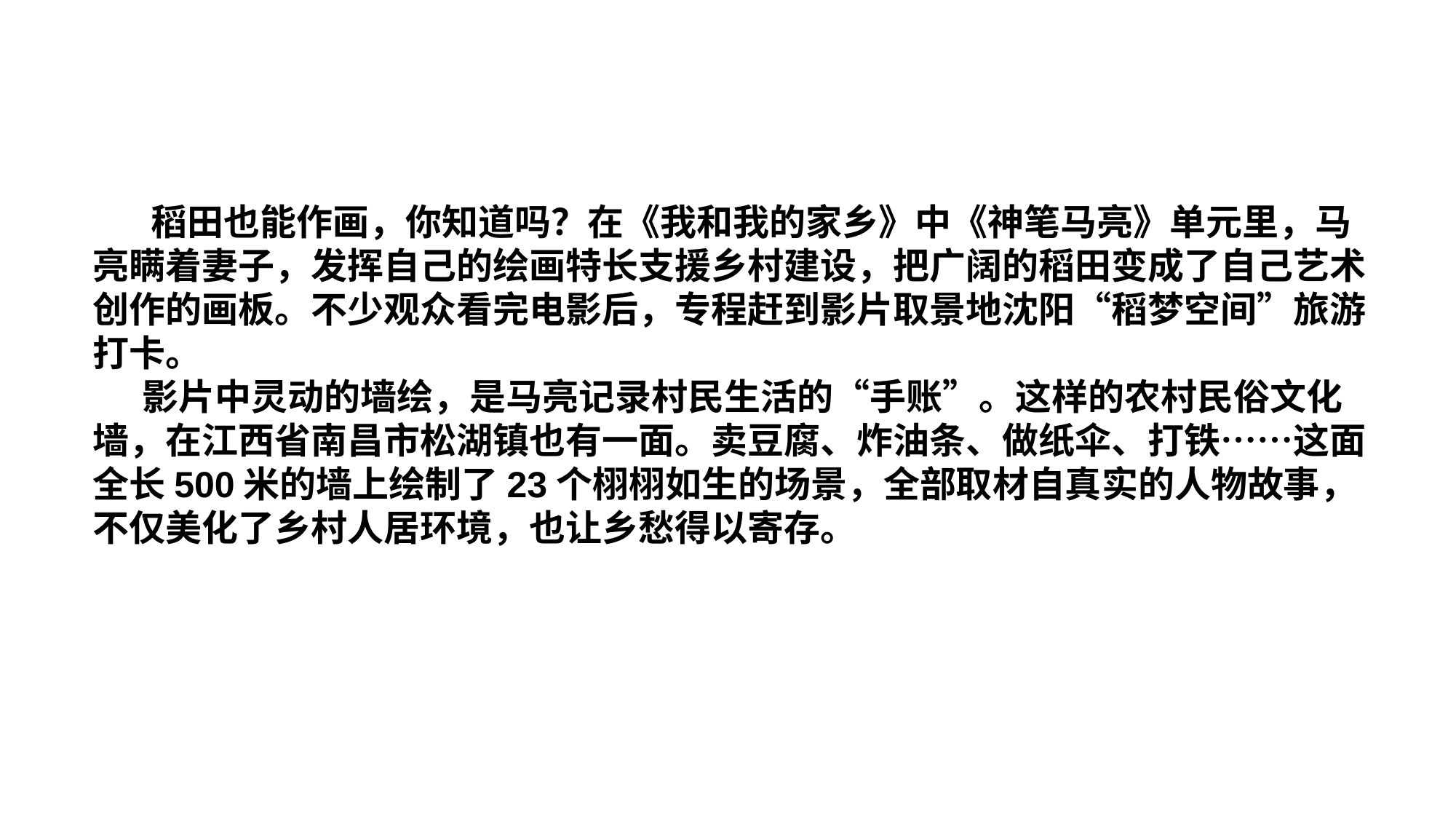

稻田也能作画，你知道吗？在《我和我的家乡》中《神笔马亮》单元里，马亮瞒着妻子，发挥自己的绘画特长支援乡村建设，把广阔的稻田变成了自己艺术创作的画板。不少观众看完电影后，专程赶到影片取景地沈阳“稻梦空间”旅游打卡。
     影片中灵动的墙绘，是马亮记录村民生活的“手账”。这样的农村民俗文化墙，在江西省南昌市松湖镇也有一面。卖豆腐、炸油条、做纸伞、打铁……这面全长500米的墙上绘制了23个栩栩如生的场景，全部取材自真实的人物故事，不仅美化了乡村人居环境，也让乡愁得以寄存。